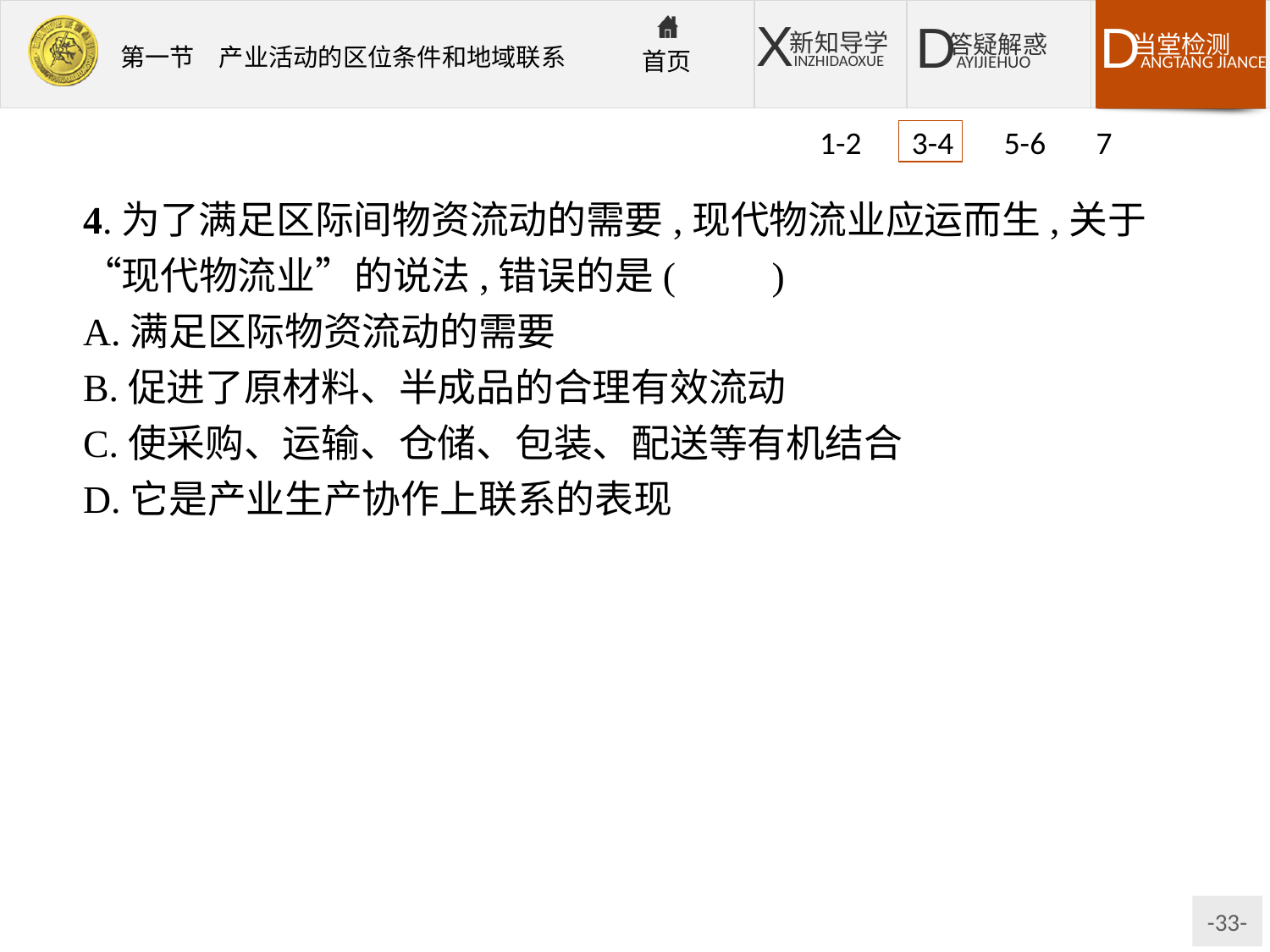

1-2       3-4       5-6       7

4.为了满足区际间物资流动的需要,现代物流业应运而生,关于“现代物流业”的说法,错误的是(　　)
A.满足区际物资流动的需要
B.促进了原材料、半成品的合理有效流动
C.使采购、运输、仓储、包装、配送等有机结合
D.它是产业生产协作上联系的表现
解析第3题,商贸联系包括国际贸易和区际贸易,国内的区际联系比国际贸易联系要密切得多,商业区位受人口、交通等社会地理环境的影响较大;经济相对发达国家或地区区际之间商贸流动更加明显。第4题,现代物流业是产业地域联系的重要表现。
答案3.D　4.D